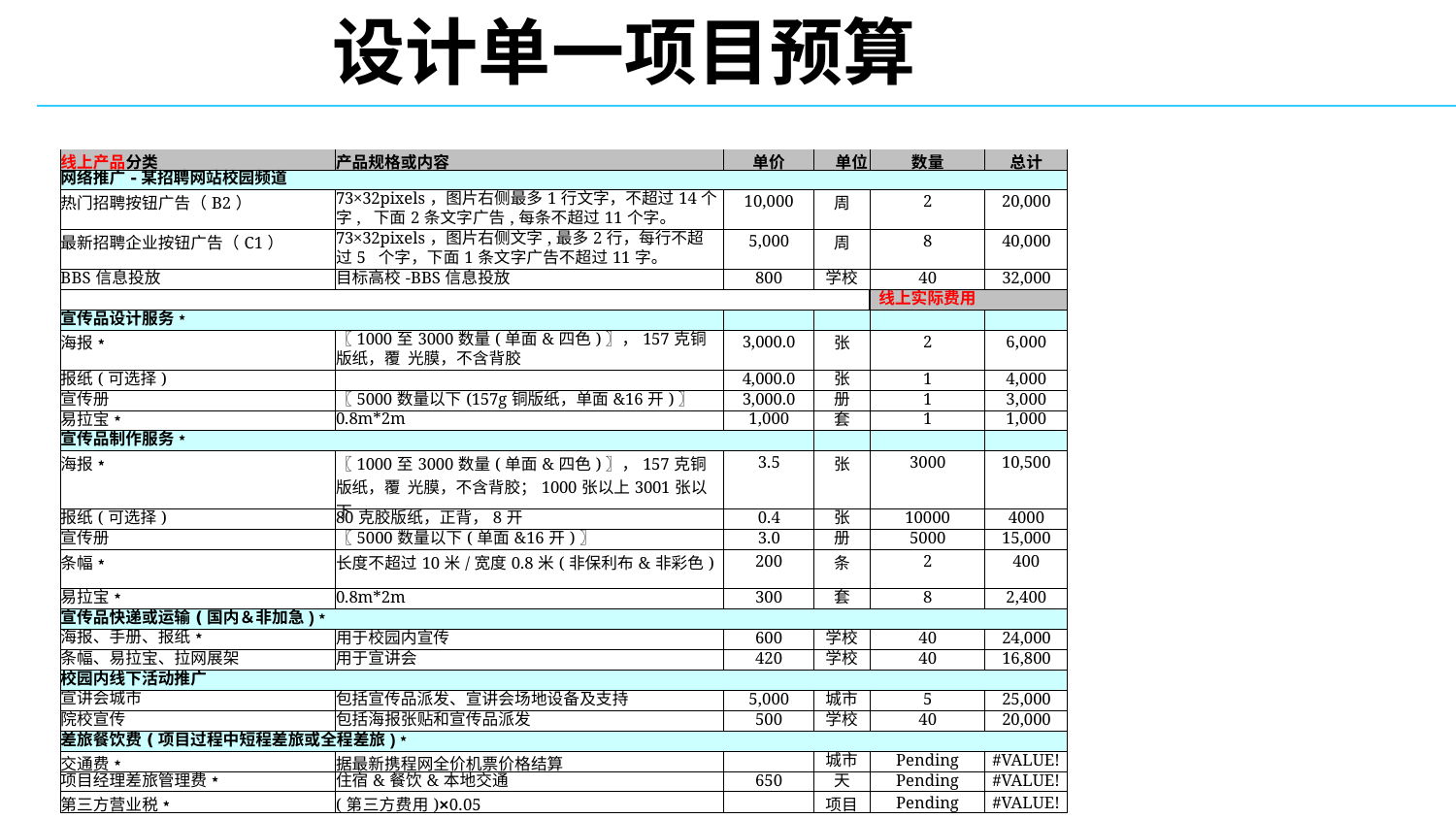

# 设计单一项目预算
|  |  |  |  |  |  |  |  |
| --- | --- | --- | --- | --- | --- | --- | --- |
|  | 线上产品分类 | 产品规格或内容 | 单价 | 单位 | 数量 | 总计 |  |
|  | 网络推广-某招聘网站校园频道 |  |  |  |  |  |  |
|  | 热门招聘按钮广告（B2） | 73×32pixels，图片右侧最多1行文字，不超过14个字, 下面2条文字广告,每条不超过11个字。 | 10,000 | 周 | 2 | 20,000 |  |
|  | 最新招聘企业按钮广告（C1） | 73×32pixels，图片右侧文字,最多2行，每行不超过5 个字，下面1条文字广告不超过11字。 | 5,000 | 周 | 8 | 40,000 |  |
|  | BBS信息投放 | 目标高校-BBS信息投放 | 800 | 学校 | 40 | 32,000 |  |
|  |  |  |  |  | 线上实际费用 |  |  |
|  | 宣传品设计服务﹡ |  |  |  |  |  |  |
|  | 海报﹡ | 〖1000至3000数量(单面&四色)〗，157克铜版纸，覆 光膜，不含背胶 | 3,000.0 | 张 | 2 | 6,000 |  |
|  | 报纸(可选择) |  | 4,000.0 | 张 | 1 | 4,000 |  |
|  | 宣传册 | 〖5000数量以下(157g铜版纸，单面&16开)〗 | 3,000.0 | 册 | 1 | 3,000 |  |
|  | 易拉宝﹡ | 0.8m\*2m | 1,000 | 套 | 1 | 1,000 |  |
|  | 宣传品制作服务﹡ |  |  |  |  |  |  |
|  | 海报﹡ | 〖1000至3000数量(单面&四色)〗，157克铜版纸，覆 光膜，不含背胶；1000张以上3001张以下 | 3.5 | 张 | 3000 | 10,500 |  |
|  | 报纸(可选择) | 80克胶版纸，正背，8开 | 0.4 | 张 | 10000 | 4000 |  |
|  | 宣传册 | 〖5000数量以下(单面&16开)〗 | 3.0 | 册 | 5000 | 15,000 |  |
|  | 条幅﹡ | 长度不超过10米/宽度0.8米(非保利布&非彩色) | 200 | 条 | 2 | 400 |  |
|  | 易拉宝﹡ | 0.8m\*2m | 300 | 套 | 8 | 2,400 |  |
|  | 宣传品快递或运输(国内＆非加急)﹡ |  |  |  |  |  |  |
|  | 海报、手册、报纸﹡ | 用于校园内宣传 | 600 | 学校 | 40 | 24,000 |  |
|  | 条幅、易拉宝、拉网展架 | 用于宣讲会 | 420 | 学校 | 40 | 16,800 |  |
|  | 校园内线下活动推广 |  |  |  |  |  |  |
|  | 宣讲会城市 | 包括宣传品派发、宣讲会场地设备及支持 | 5,000 | 城市 | 5 | 25,000 |  |
|  | 院校宣传 | 包括海报张贴和宣传品派发 | 500 | 学校 | 40 | 20,000 |  |
|  | 差旅餐饮费(项目过程中短程差旅或全程差旅)﹡ |  |  |  |  |  |  |
|  | 交通费﹡ | 据最新携程网全价机票价格结算 |  | 城市 | Pending | #VALUE! |  |
|  | 项目经理差旅管理费﹡ | 住宿&餐饮&本地交通 | 650 | 天 | Pending | #VALUE! |  |
|  | 第三方营业税﹡ | (第三方费用)×0.05 |  | 项目 | Pending | #VALUE! |  |